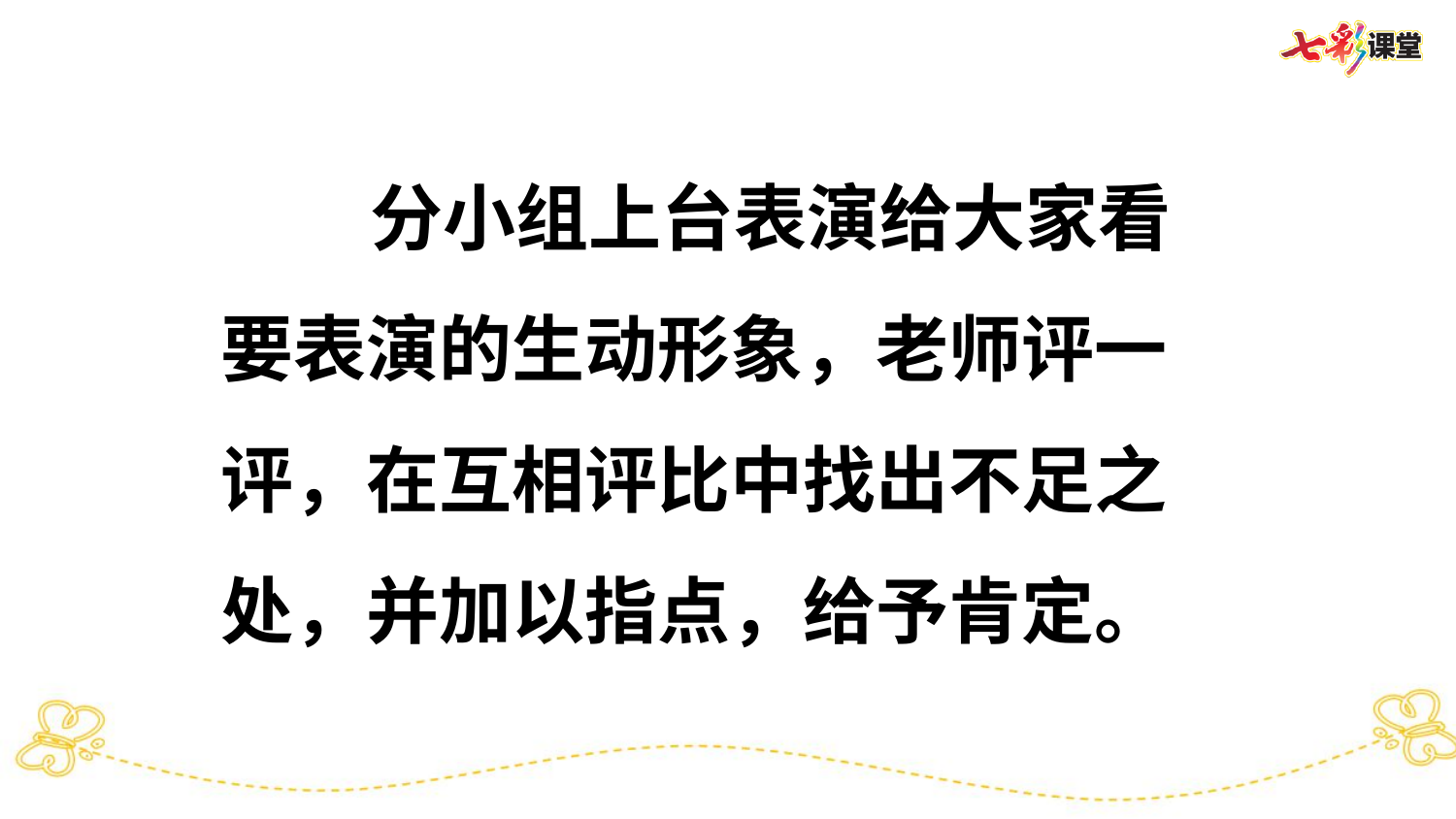

分小组上台表演给大家看要表演的生动形象，老师评一评，在互相评比中找出不足之处，并加以指点，给予肯定。